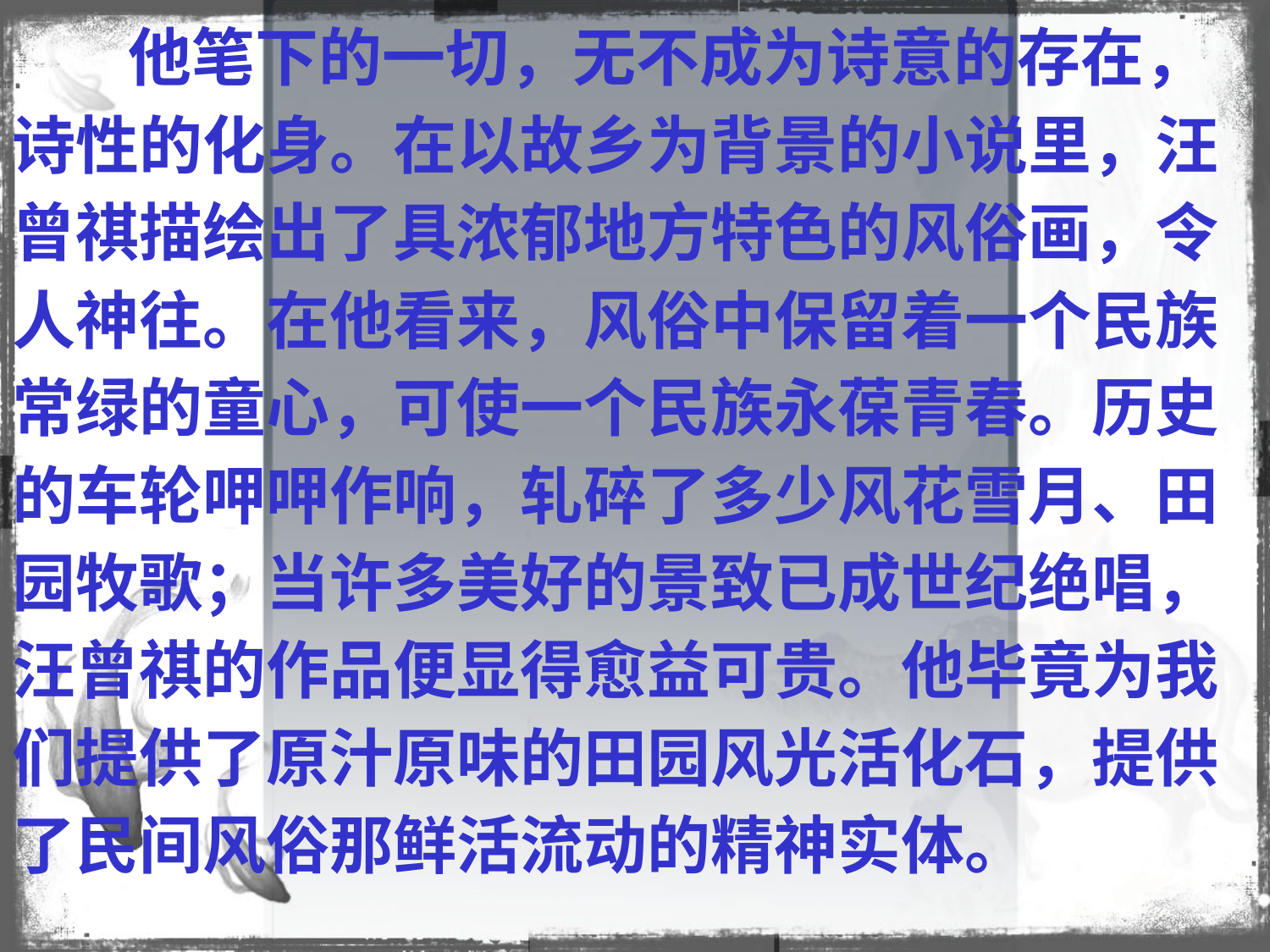

他笔下的一切，无不成为诗意的存在，诗性的化身。在以故乡为背景的小说里，汪曾祺描绘出了具浓郁地方特色的风俗画，令人神往。在他看来，风俗中保留着一个民族常绿的童心，可使一个民族永葆青春。历史的车轮呷呷作响，轧碎了多少风花雪月、田园牧歌；当许多美好的景致已成世纪绝唱，汪曾祺的作品便显得愈益可贵。他毕竟为我们提供了原汁原味的田园风光活化石，提供了民间风俗那鲜活流动的精神实体。